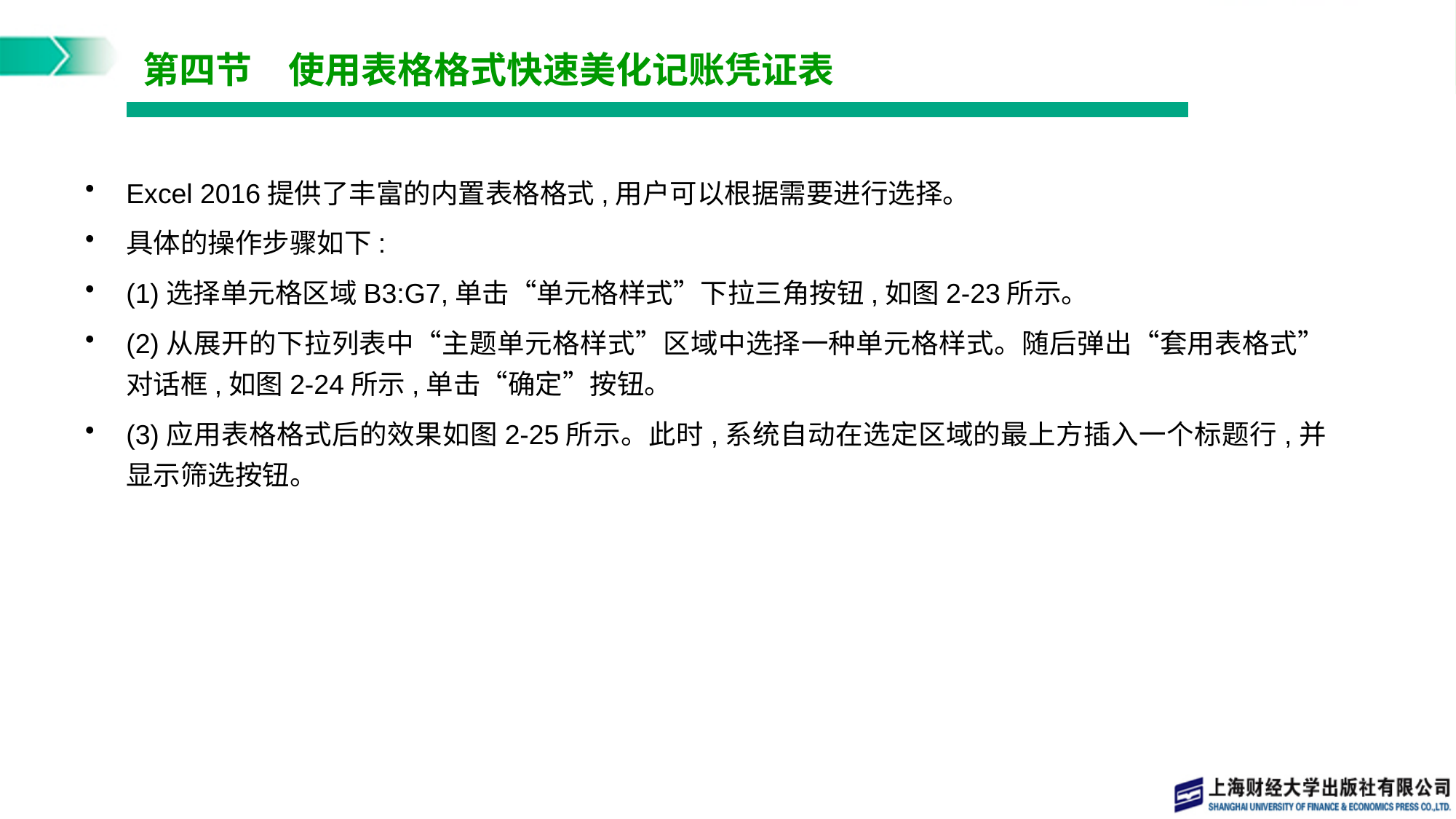

# 第四节　使用表格格式快速美化记账凭证表
Excel 2016提供了丰富的内置表格格式,用户可以根据需要进行选择。
具体的操作步骤如下:
(1)选择单元格区域B3:G7,单击“单元格样式”下拉三角按钮,如图2-23所示。
(2)从展开的下拉列表中“主题单元格样式”区域中选择一种单元格样式。随后弹出“套用表格式”对话框,如图2-24所示,单击“确定”按钮。
(3)应用表格格式后的效果如图2-25所示。此时,系统自动在选定区域的最上方插入一个标题行,并显示筛选按钮。